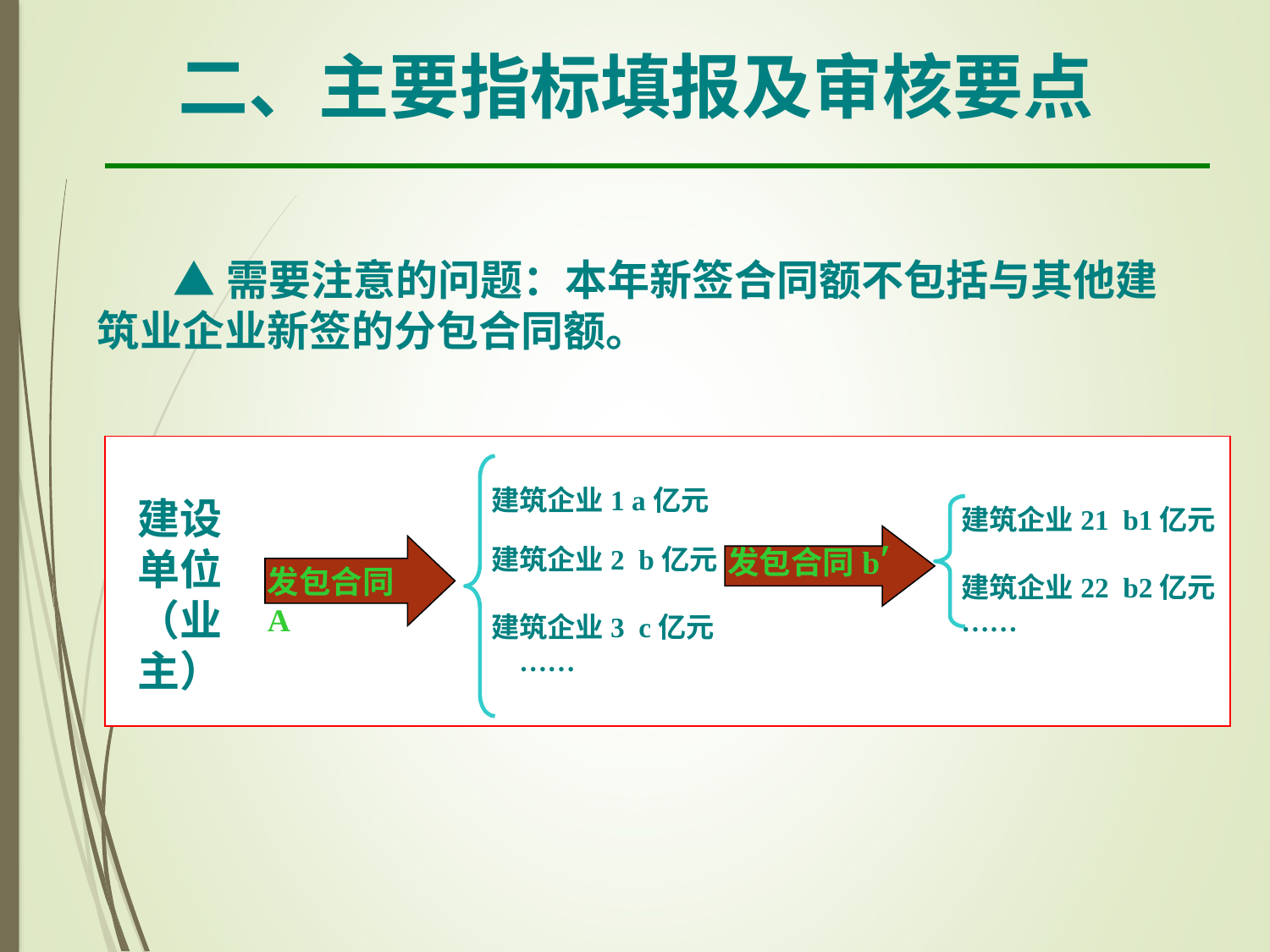

二、主要指标填报及审核要点

        ▲需要注意的问题：本年新签合同额不包括与其他建筑业企业新签的分包合同额。

建筑企业1 a亿元
建设单位
（业主）

建筑企业21  b1亿元

建筑企业22  b2亿元
……
发包合同b′

建筑企业2  b亿元

建筑企业3  c亿元
    ……
发包合同A